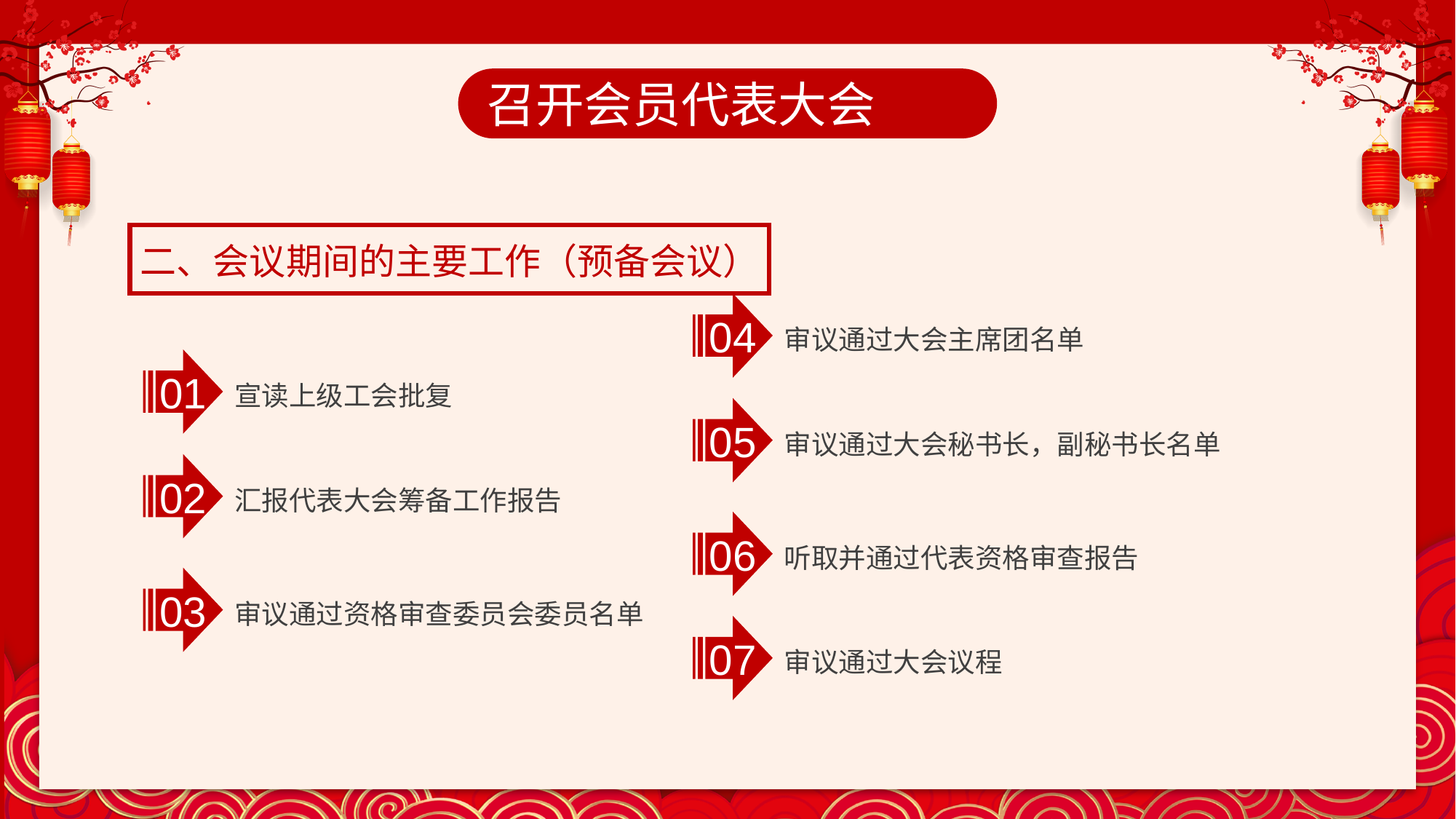

召开会员代表大会

二、会议期间的主要工作（预备会议）

04
审议通过大会主席团名单

01
宣读上级工会批复

05
审议通过大会秘书长，副秘书长名单

02
汇报代表大会筹备工作报告

06
听取并通过代表资格审查报告

03
审议通过资格审查委员会委员名单

07
审议通过大会议程